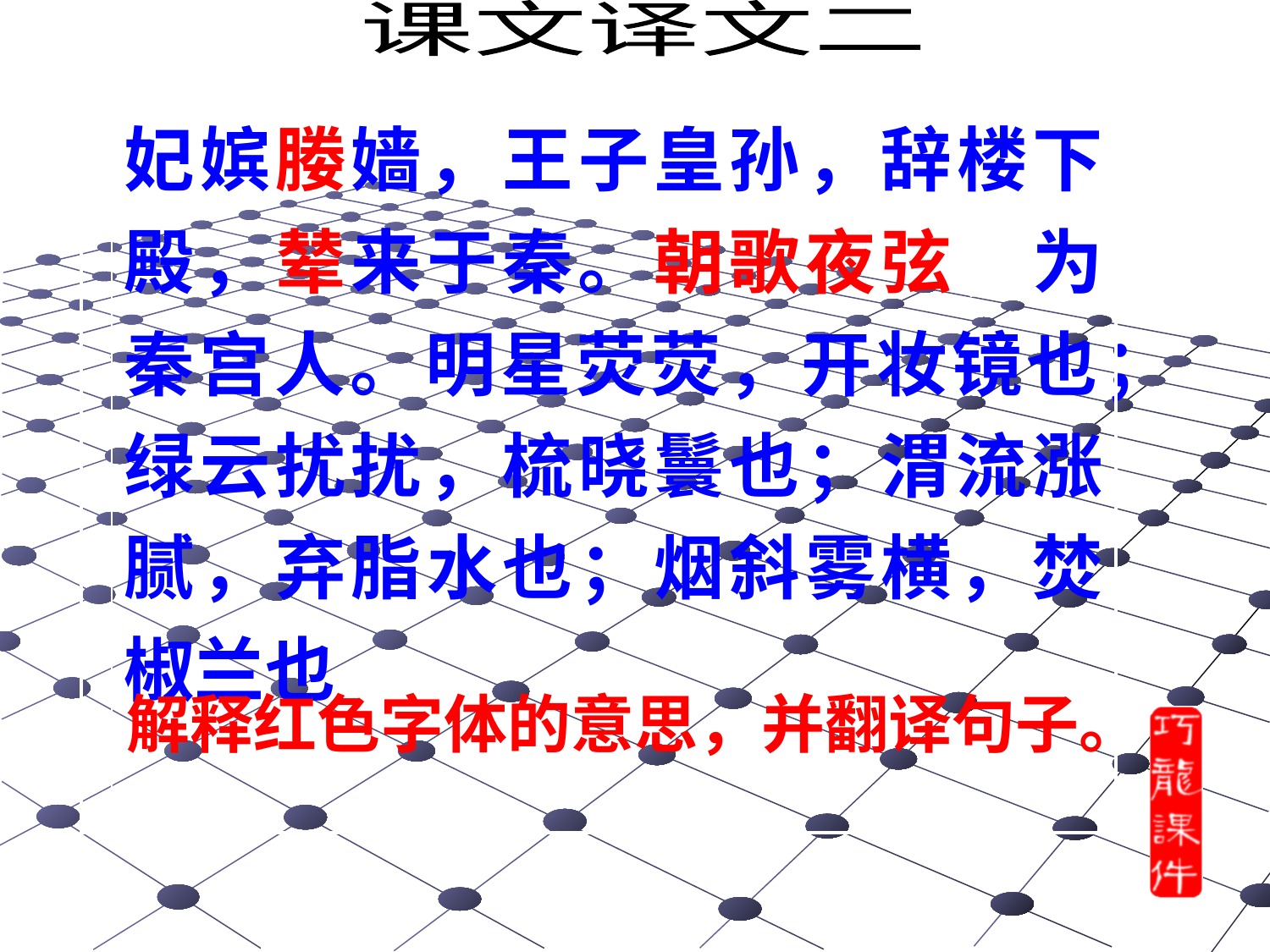

课文译文二
|  | 妃嫔媵嫱，王子皇孙，辞楼下殿，辇来于秦。朝歌夜弦，为秦宫人。明星荧荧，开妆镜也；绿云扰扰，梳晓鬟也；渭流涨腻，弃脂水也；烟斜雾横，焚椒兰也。 |
| --- | --- |
解释红色字体的意思，并翻译句子。